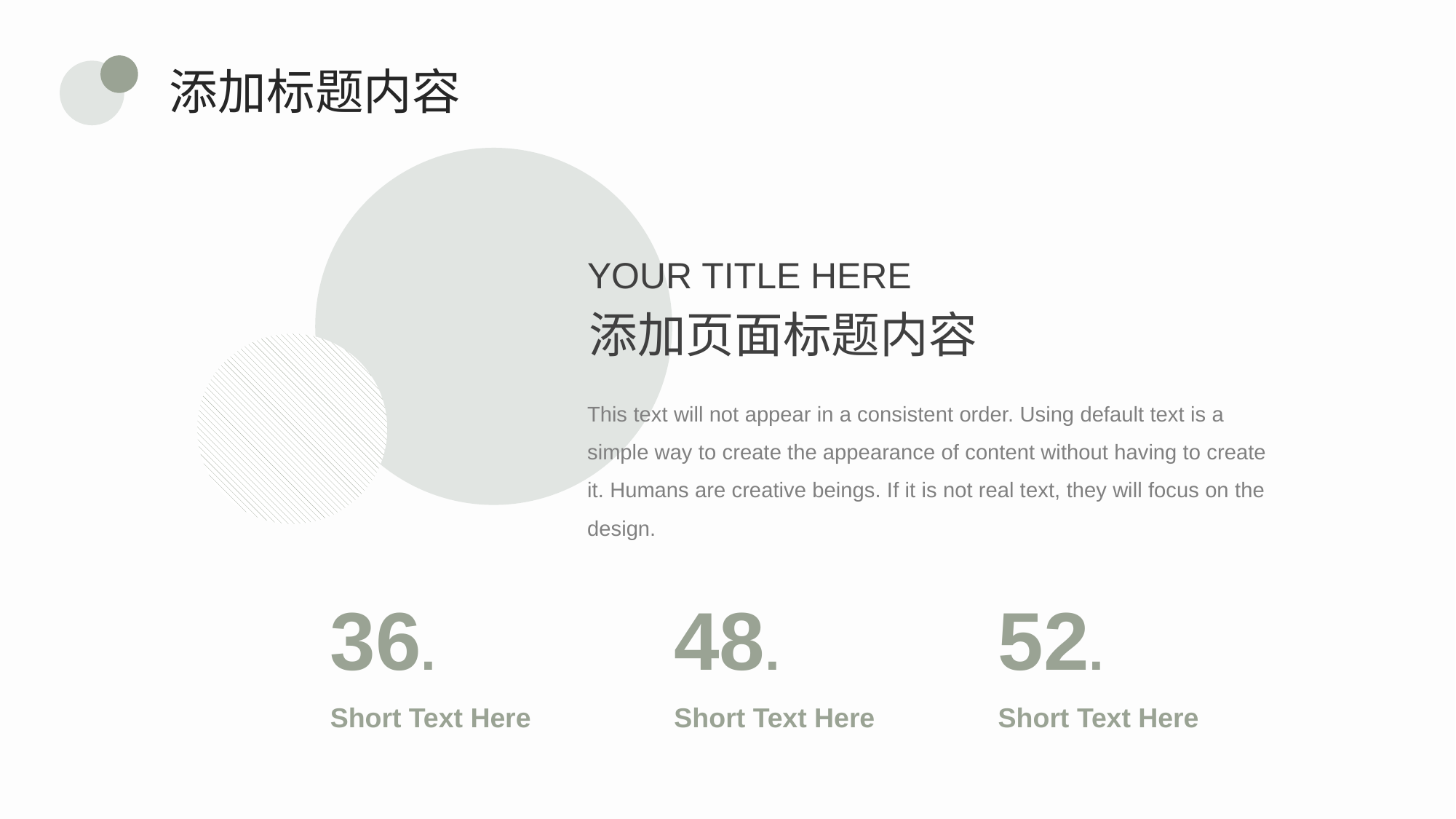

添加标题内容

YOUR TITLE HERE
添加页面标题内容

This text will not appear in a consistent order. Using default text is a simple way to create the appearance of content without having to create it. Humans are creative beings. If it is not real text, they will focus on the design.
36.
48.
52.
Short Text Here
Short Text Here
Short Text Here